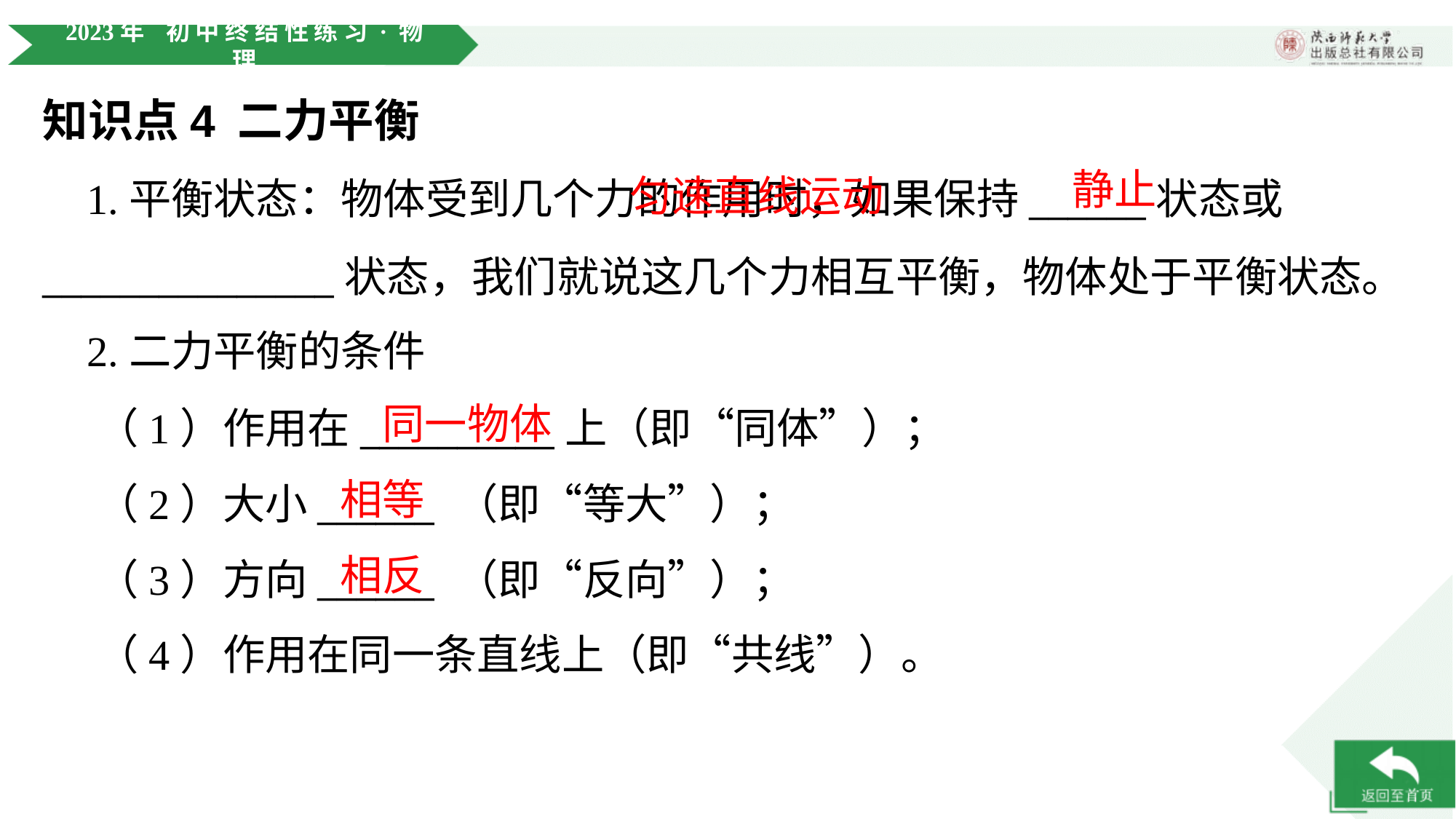

知识点4 二力平衡
静止
                                                             匀速直线运动
    1.平衡状态：物体受到几个力的作用时，如果保持______状态或
_______________状态，我们就说这几个力相互平衡，物体处于平衡状态。
    2.二力平衡的条件
同一物体
    （1）作用在__________上（即“同体”）；
相等
    （2）大小______ （即“等大”）；
相反
    （3）方向______ （即“反向”）；
    （4）作用在同一条直线上（即“共线”）。